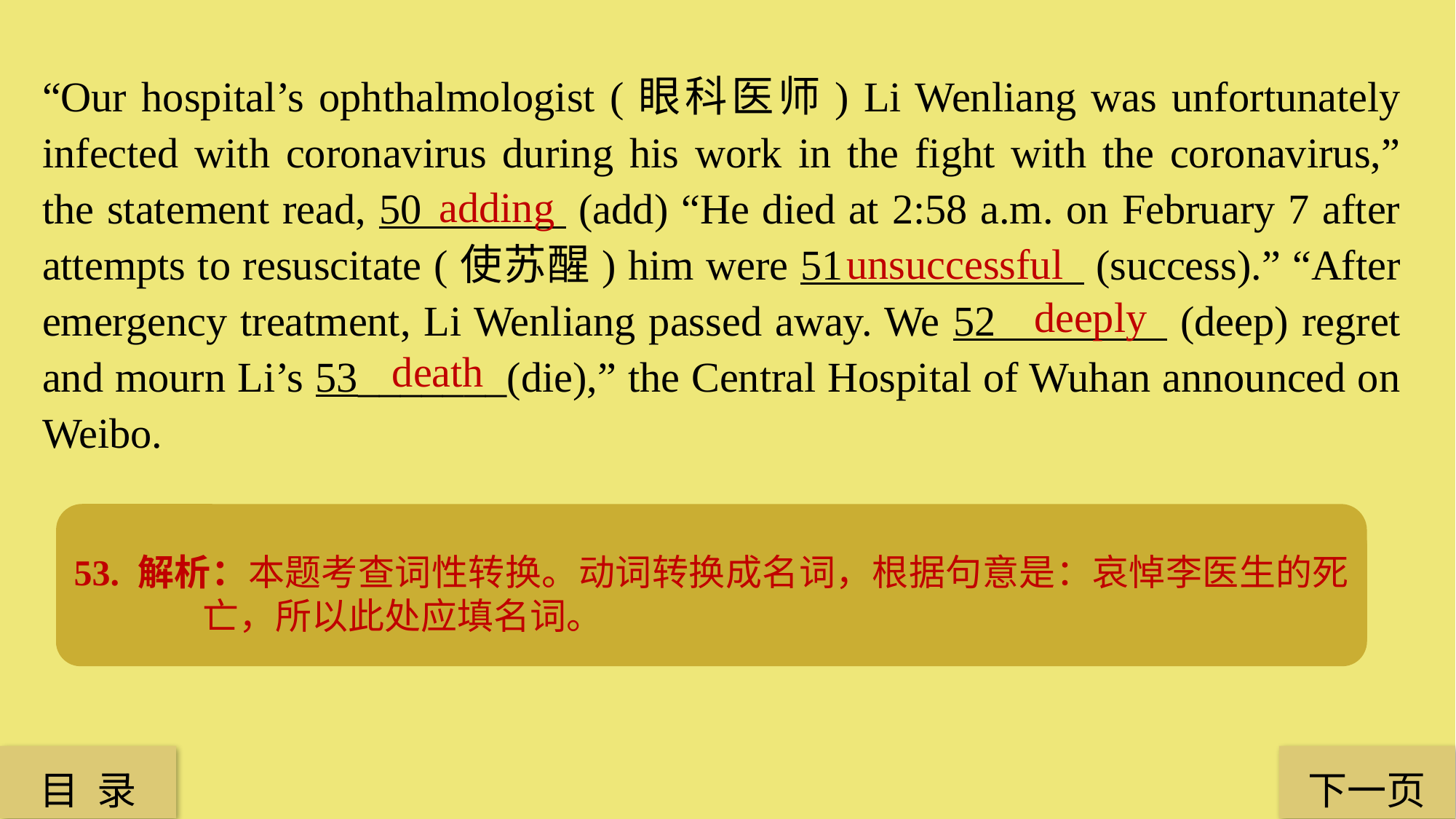

“Our hospital’s ophthalmologist (眼科医师) Li Wenliang was unfortunately infected with coronavirus during his work in the fight with the coronavirus,” the statement read, 50            (add) “He died at 2:58 a.m. on February 7 after attempts to resuscitate (使苏醒) him were 51                     (success).” “After emergency treatment, Li Wenliang passed away. We 52              (deep) regret and mourn Li’s 53_______(die),” the Central Hospital of Wuhan announced on Weibo.
  adding
unsuccessful
  deeply
  death
51. 解析：本题考查词性转换。be后面用形容词作表语，名词success转换成形容词successful，根据句意是：抢救不成功，因此加上前缀un-表示反义词，因此答案为unsuccessful。
52. 解析：本题考查词性转换。deeply通常修饰带有感情色彩的动词（如hate, dislike, love, regret等）。此处“deeply regret”表示非常遗憾。
53. 解析：本题考查词性转换。动词转换成名词，根据句意是：哀悼李医生的死亡，所以此处应填名词。
50. 解析：本题考查非谓语动词，这里是现在分词作伴随状态，adding表示“又补充说”。